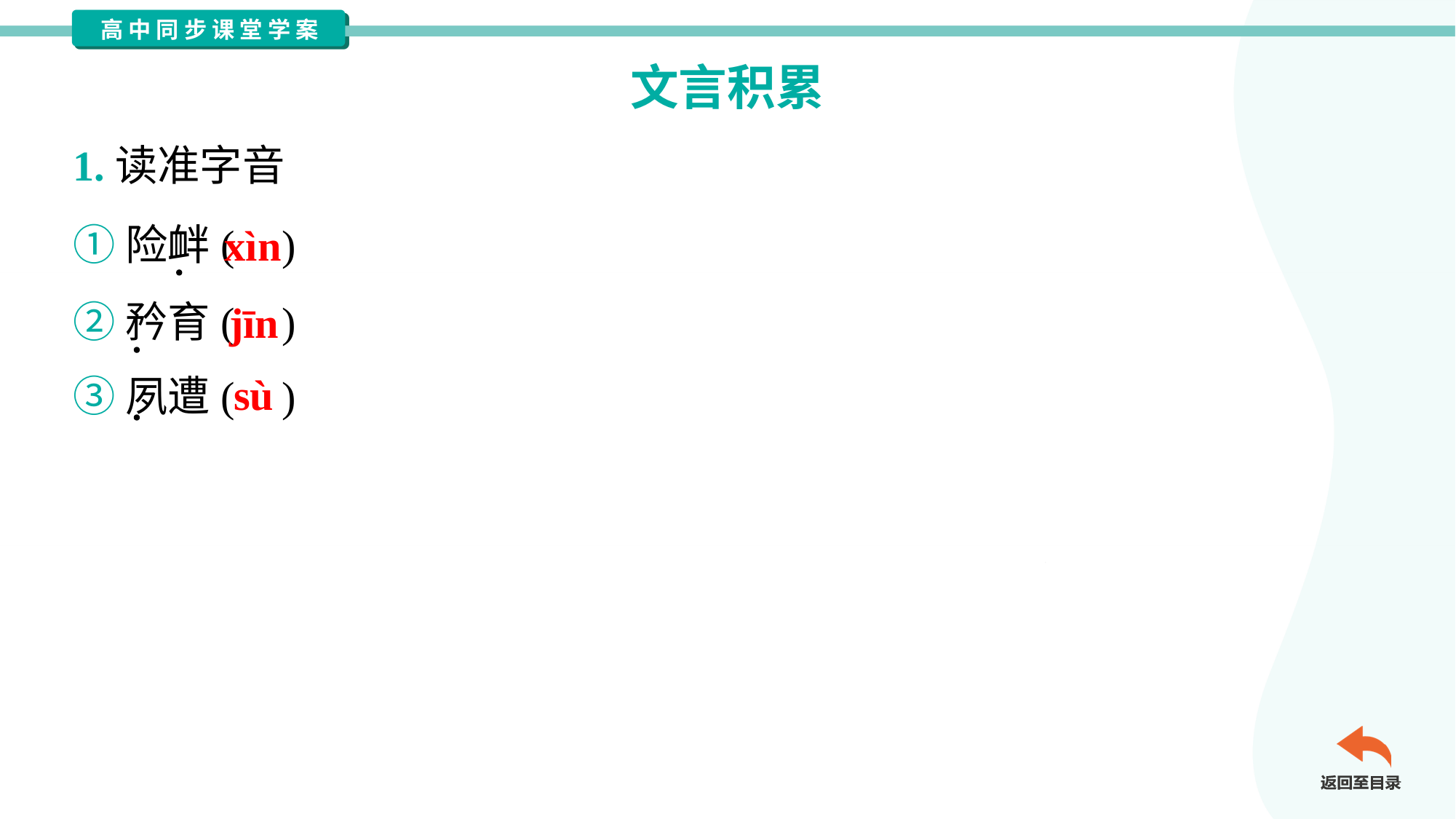

文言积累
1.读准字音
①险衅(    )
②矜育(    )
③夙遭(    )
xìn
jīn

sù